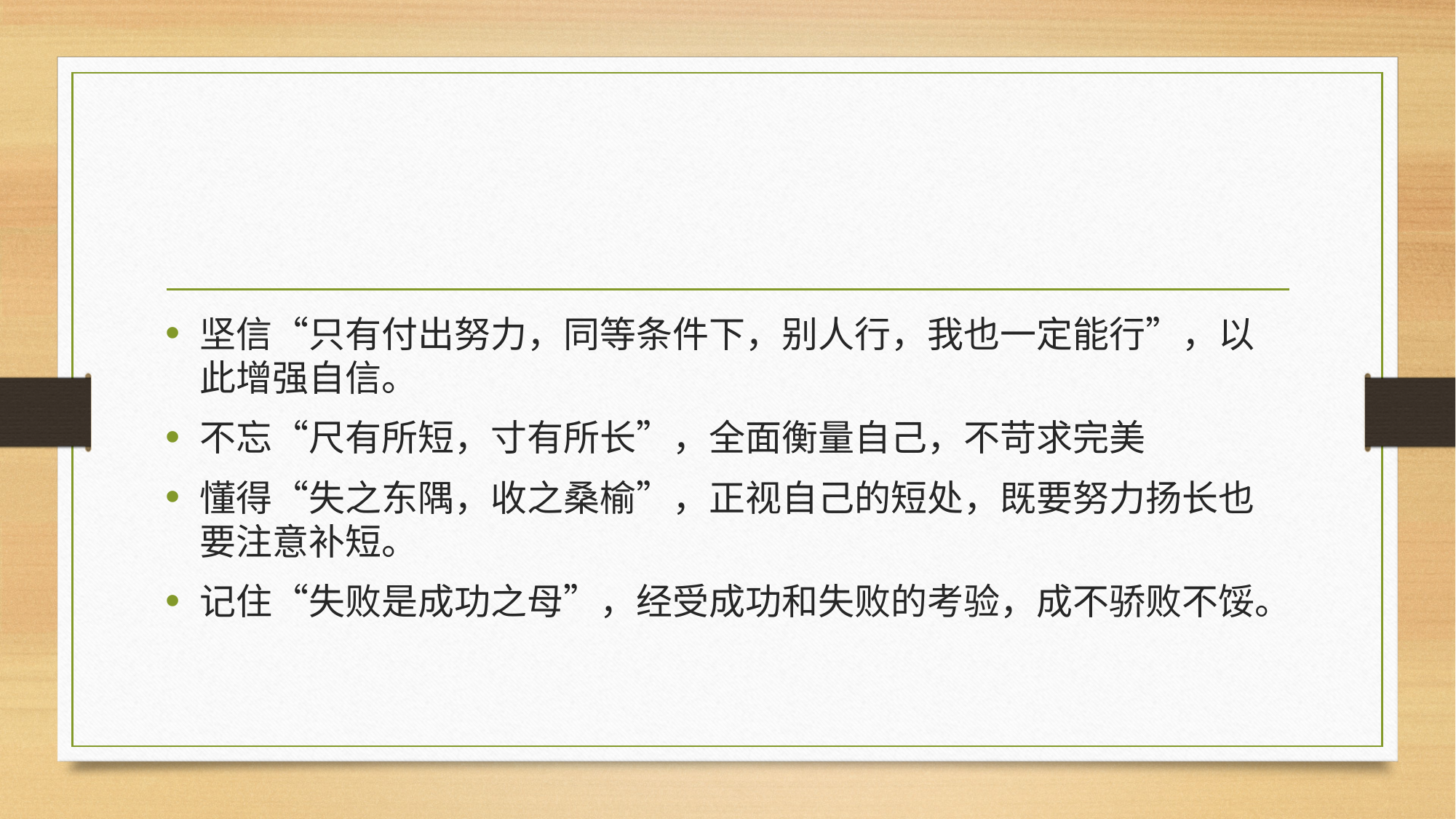

#
坚信“只有付出努力，同等条件下，别人行，我也一定能行”，以此增强自信。
不忘“尺有所短，寸有所长”，全面衡量自己，不苛求完美
懂得“失之东隅，收之桑榆”，正视自己的短处，既要努力扬长也要注意补短。
记住“失败是成功之母”，经受成功和失败的考验，成不骄败不馁。